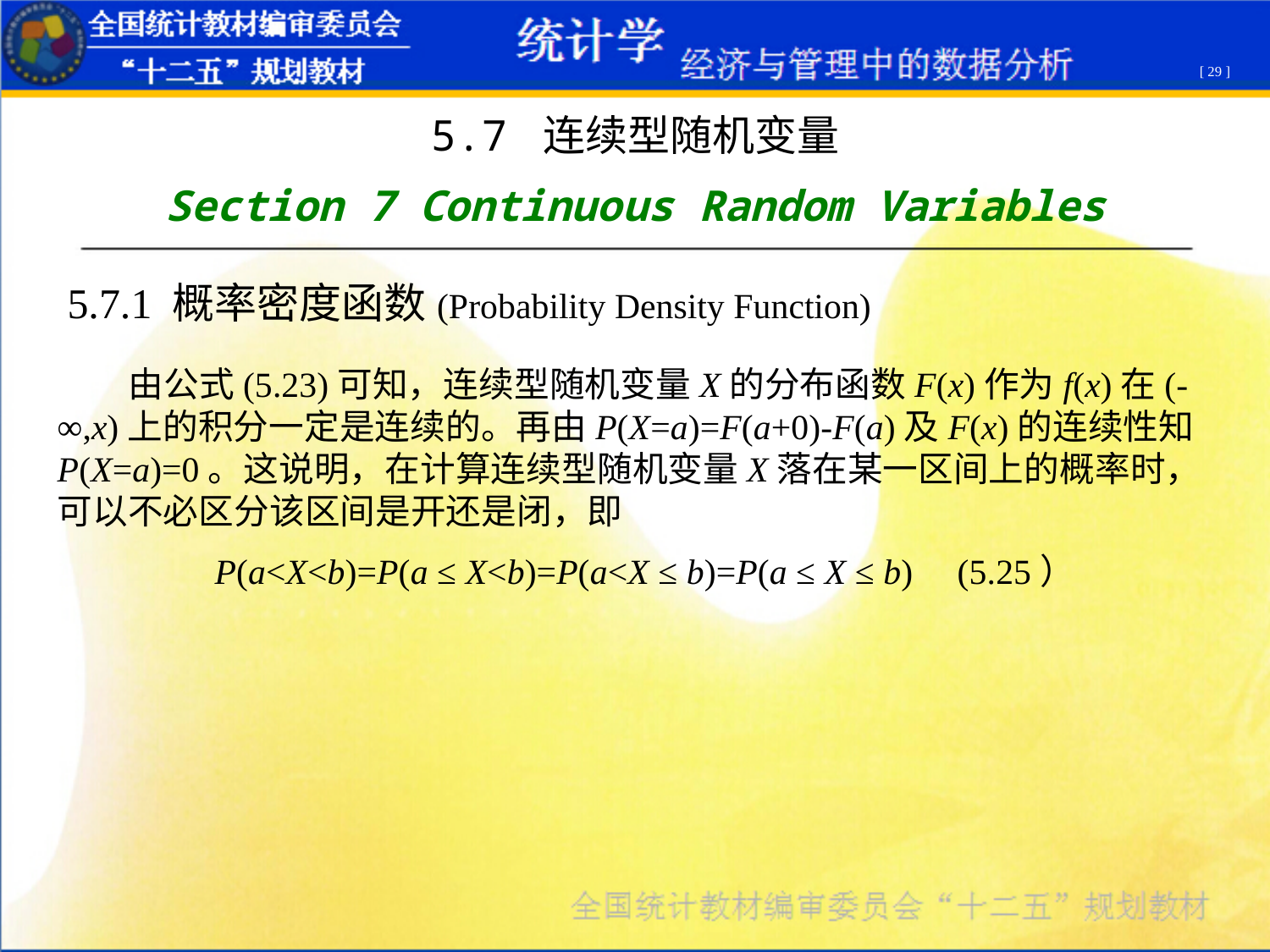

[ 29 ]
5.7 连续型随机变量
Section 7 Continuous Random Variables
5.7.1 概率密度函数(Probability Density Function)
        由公式(5.23)可知，连续型随机变量X的分布函数F(x)作为f(x)在(- ∞,x)上的积分一定是连续的。再由P(X=a)=F(a+0)-F(a)及F(x)的连续性知P(X=a)=0。这说明，在计算连续型随机变量X落在某一区间上的概率时，可以不必区分该区间是开还是闭，即
P(a<X<b)=P(a ≤ X<b)=P(a<X ≤ b)=P(a ≤ X ≤ b)     (5.25）